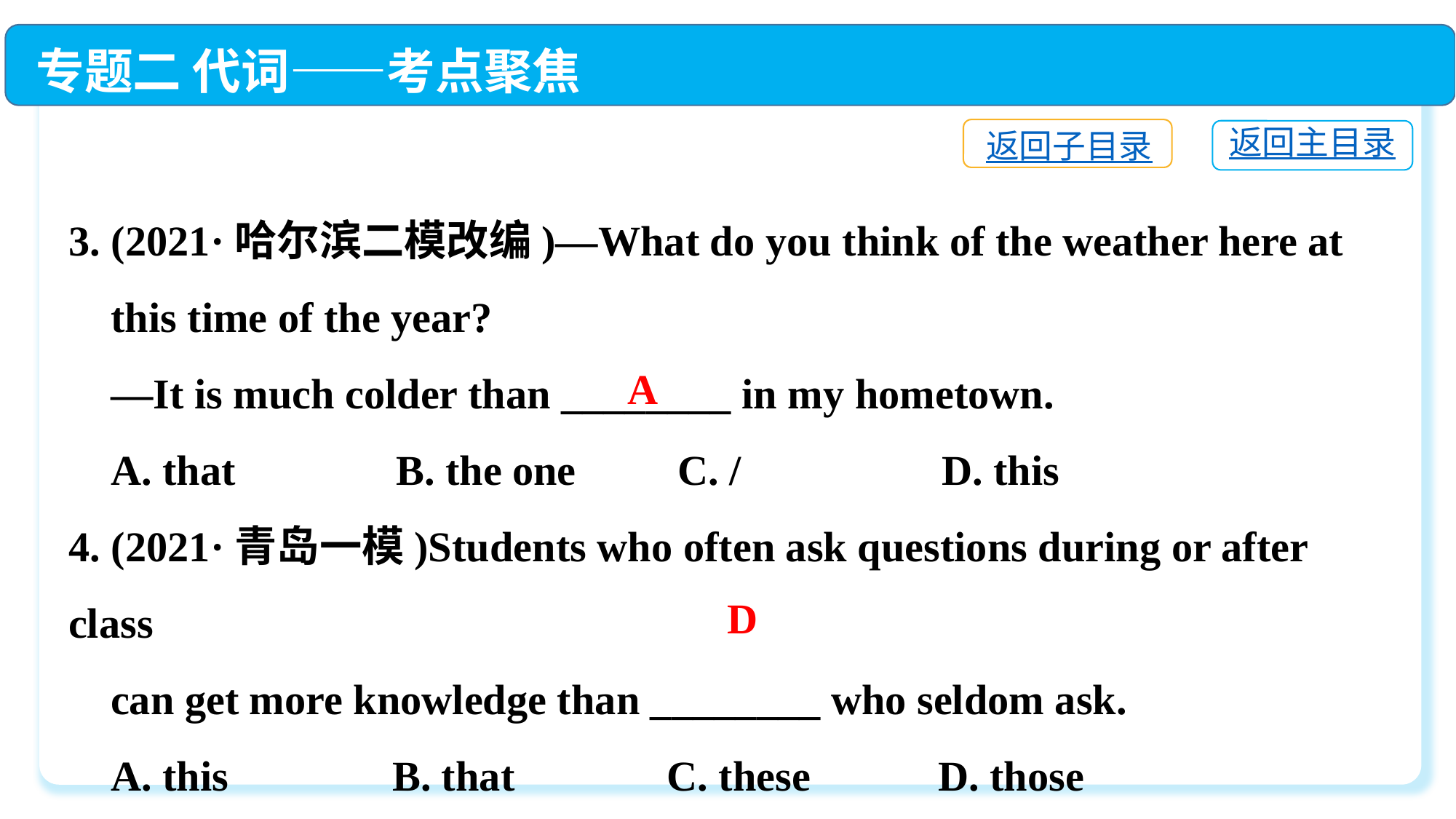

专题二 代词——考点聚焦

返回子目录
返回主目录
3. (2021·哈尔滨二模改编)—What do you think of the weather here at
    this time of the year?
    —It is much colder than ________ in my hometown.
    A. that　　	B. the one	      C. /　　 	D. this
4. (2021·青岛一模)Students who often ask questions during or after class
    can get more knowledge than ________ who seldom ask.
    A. this	          B. that	     C. these	          D. those

A
D